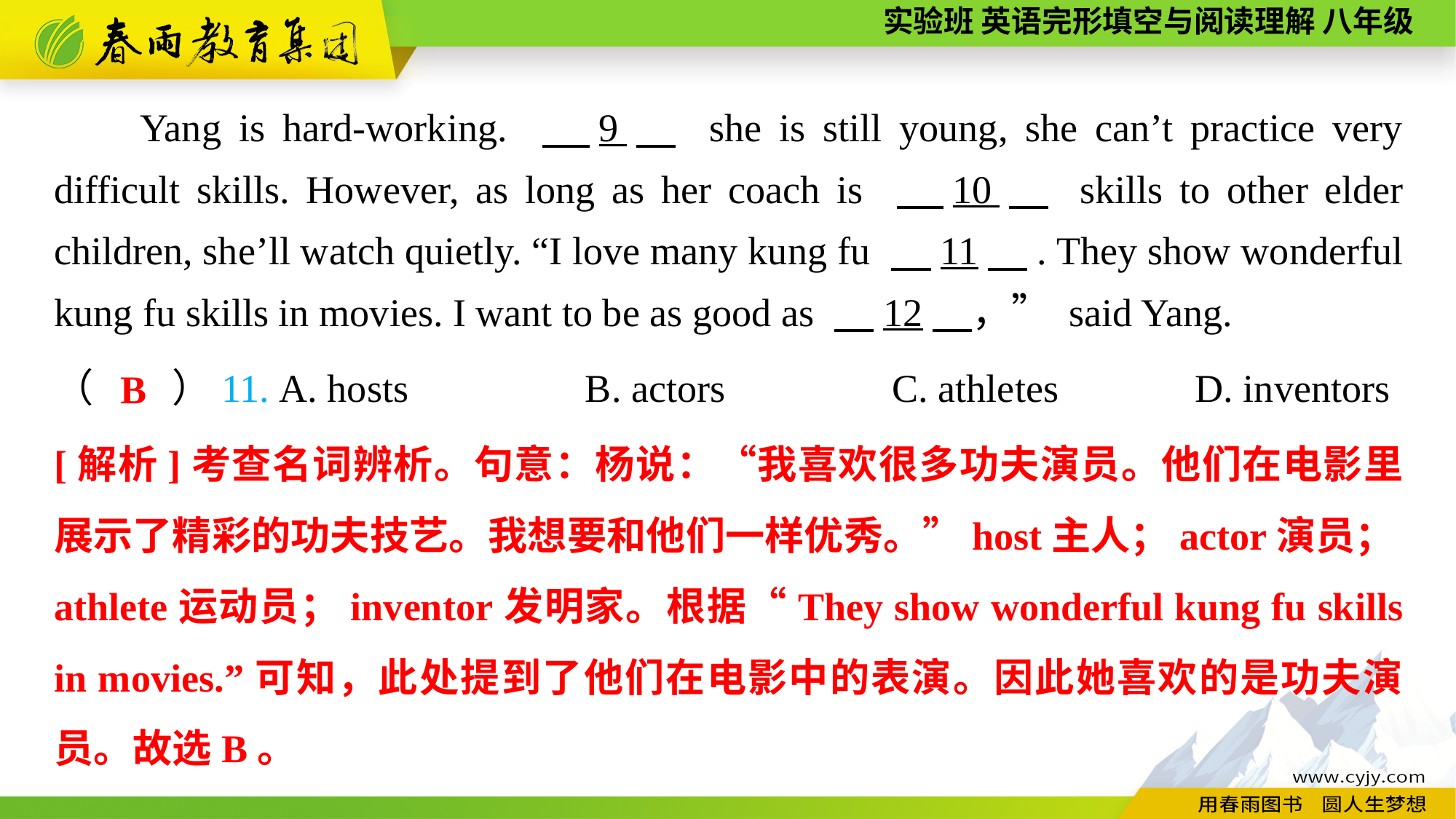

Yang is hard-working. 　9　 she is still young, she can’t practice very difficult skills. However, as long as her coach is 　10　 skills to other elder children, she’ll watch quietly. “I love many kung fu 　11　. They show wonderful kung fu skills in movies. I want to be as good as 　12　，” said Yang.
（　　）11. A. hosts                  B. actors                 C. athletes	     D. inventors
B
[解析]考查名词辨析。句意：杨说：“我喜欢很多功夫演员。他们在电影里展示了精彩的功夫技艺。我想要和他们一样优秀。”host主人；actor演员；athlete运动员；inventor发明家。根据“They show wonderful kung fu skills in movies.”可知，此处提到了他们在电影中的表演。因此她喜欢的是功夫演员。故选B。